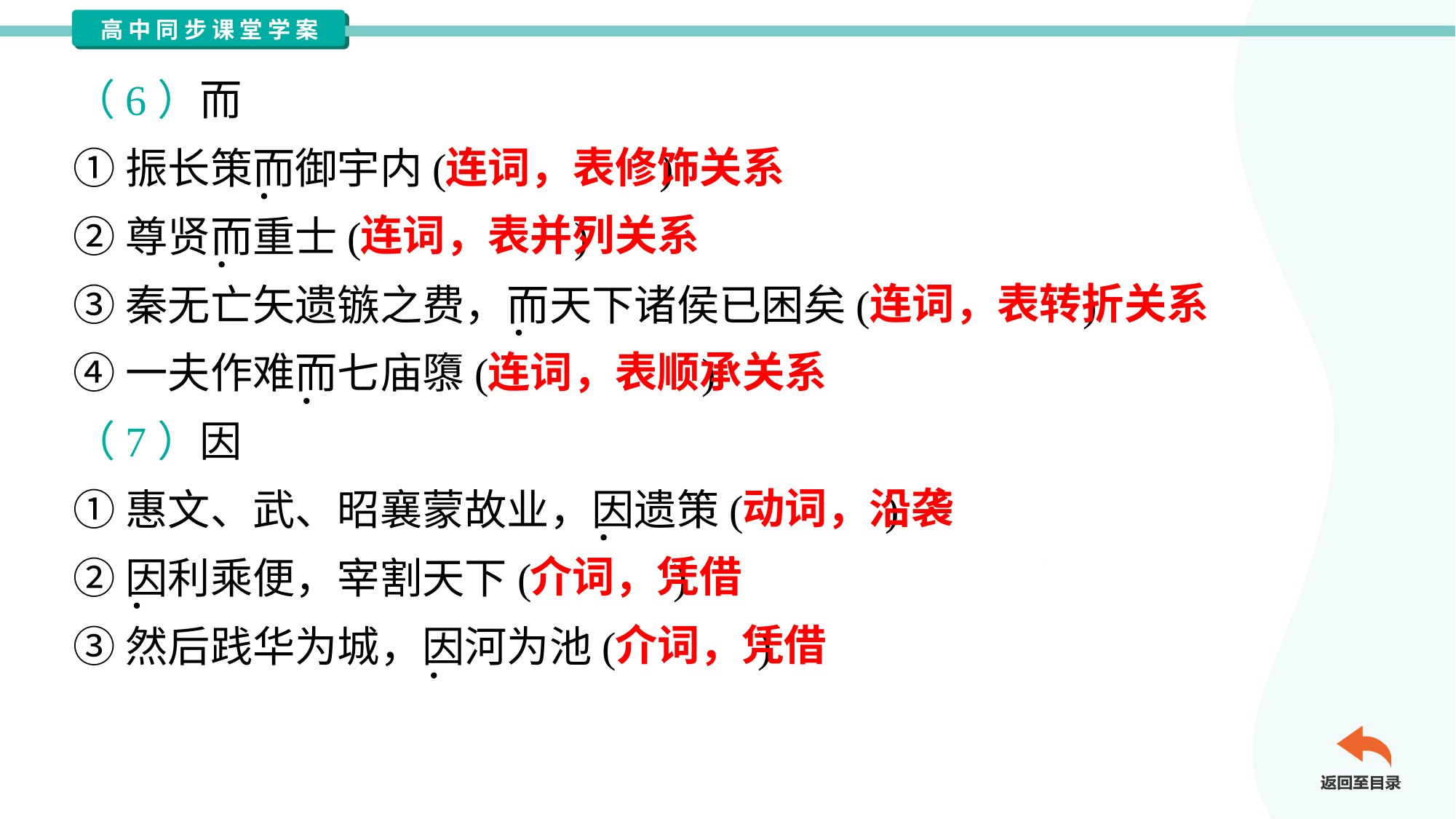

（6）而
①振长策而御宇内(                  )
②尊贤而重士(                  )
③秦无亡矢遗镞之费，而天下诸侯已困矣(                  )
④一夫作难而七庙隳(                  )
（7）因
①惠文、武、昭襄蒙故业，因遗策(            )
②因利乘便，宰割天下(            )
③然后践华为城，因河为池(            )
连词，表修饰关系
连词，表并列关系

连词，表转折关系

连词，表顺承关系

动词，沿袭
介词，凭借

介词，凭借